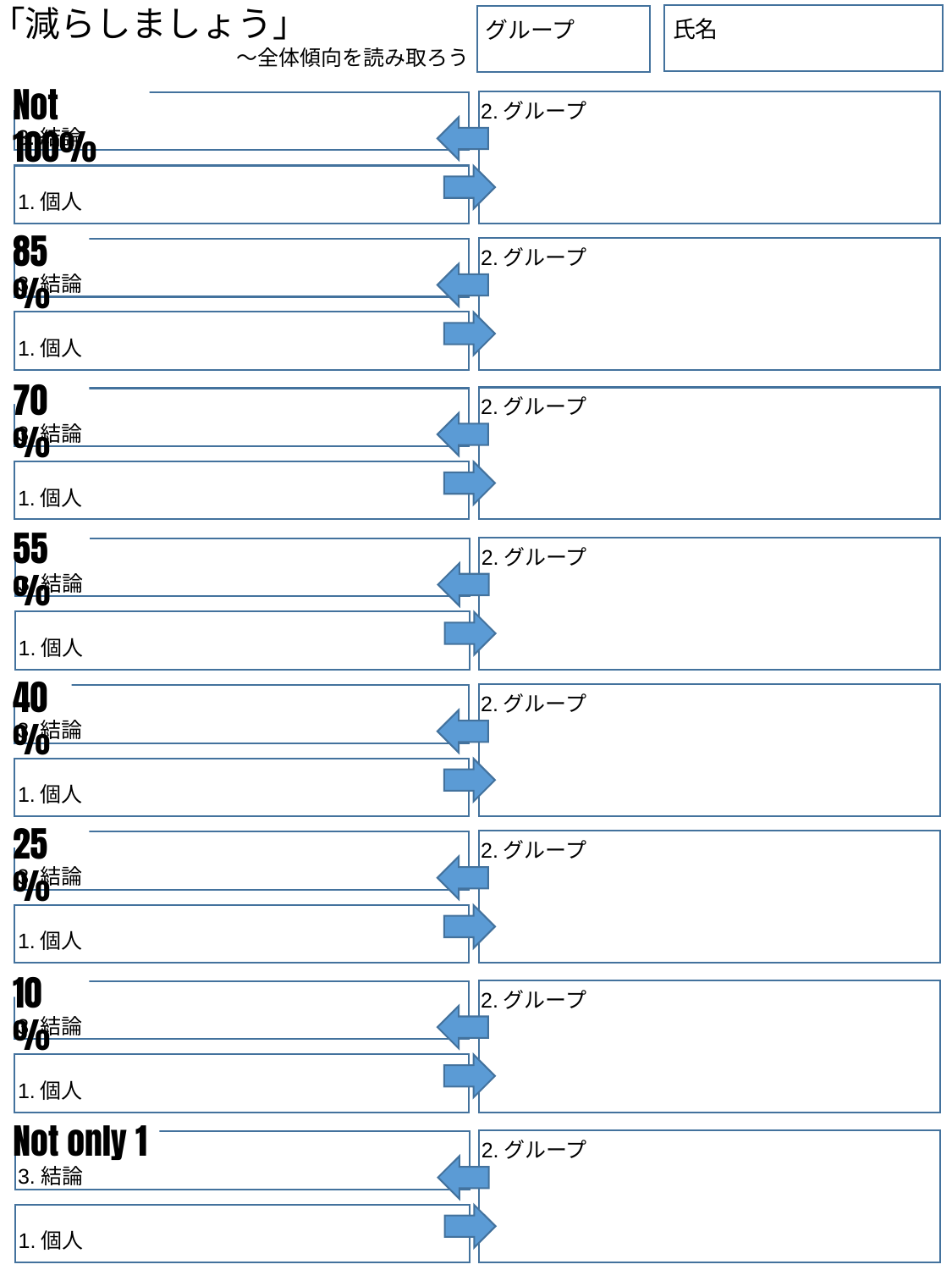

「減らしましょう」

氏名
グループ
～全体傾向を読み取ろう
Not 100%

2.グループ

3.結論

1.個人
85%

2.グループ

3.結論

1.個人
70%

2.グループ

3.結論

1.個人
55%

2.グループ

3.結論

1.個人
40%

2.グループ

3.結論

1.個人
25%

2.グループ

3.結論

1.個人
10%

2.グループ

3.結論

1.個人
Not only 1

2.グループ

3.結論

1.個人